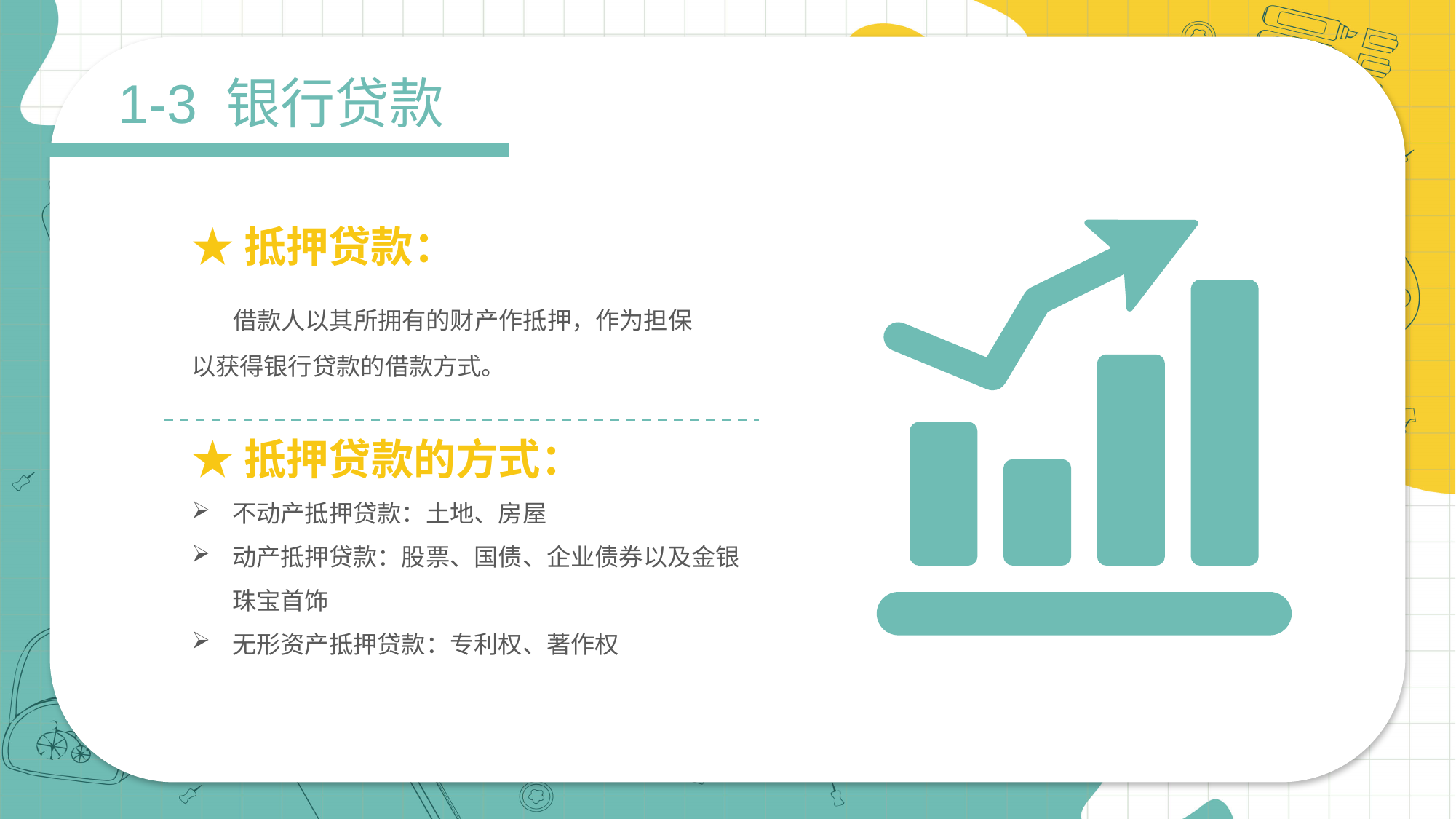

1-3 银行贷款

★抵押贷款：
    借款人以其所拥有的财产作抵押，作为担保以获得银行贷款的借款方式。

★抵押贷款的方式：
不动产抵押贷款：土地、房屋
动产抵押贷款：股票、国债、企业债券以及金银珠宝首饰
无形资产抵押贷款：专利权、著作权